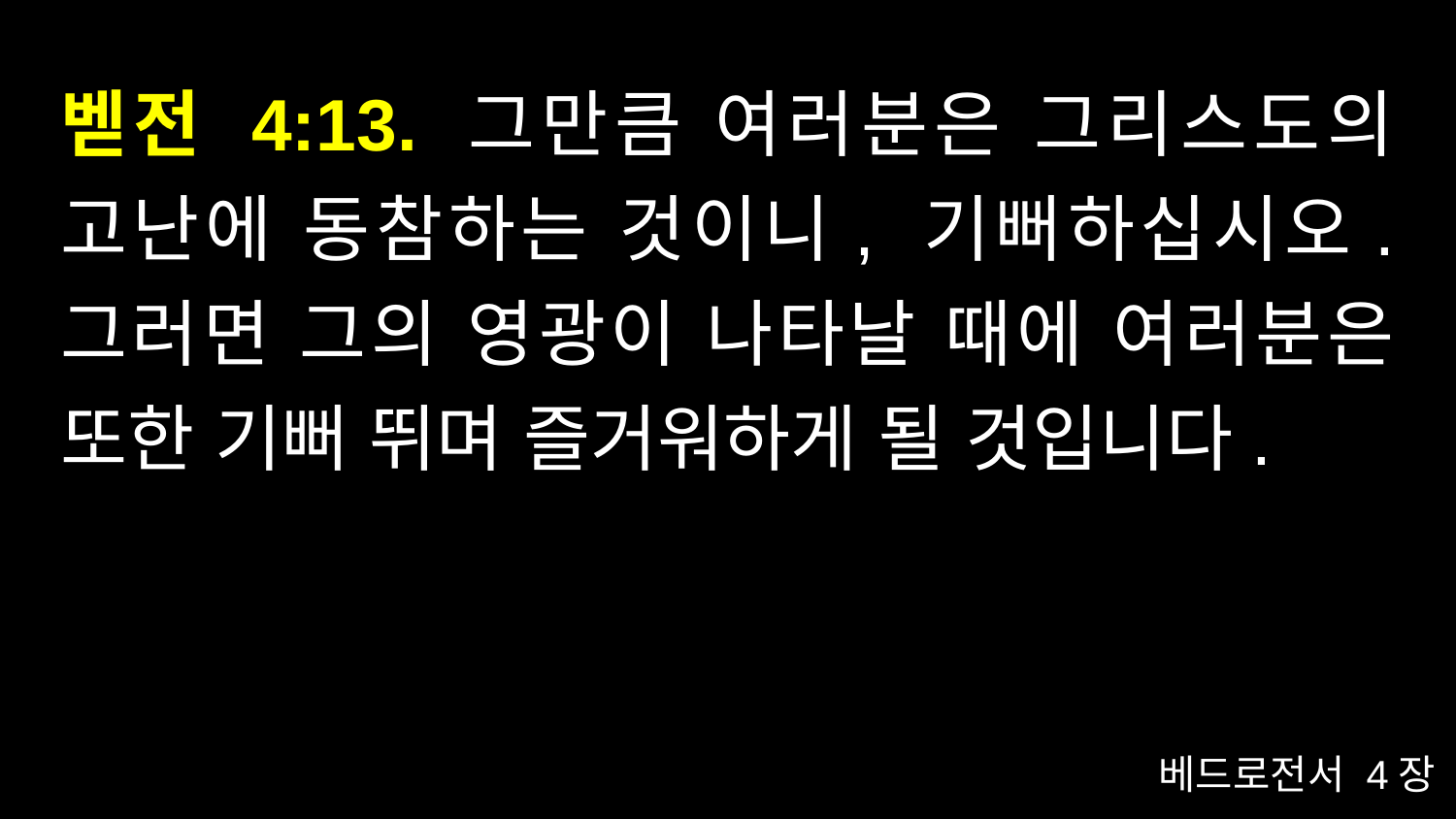

# 벧전 4:13. 그만큼 여러분은 그리스도의 고난에 동참하는 것이니, 기뻐하십시오. 그러면 그의 영광이 나타날 때에 여러분은 또한 기뻐 뛰며 즐거워하게 될 것입니다.
베드로전서 4장